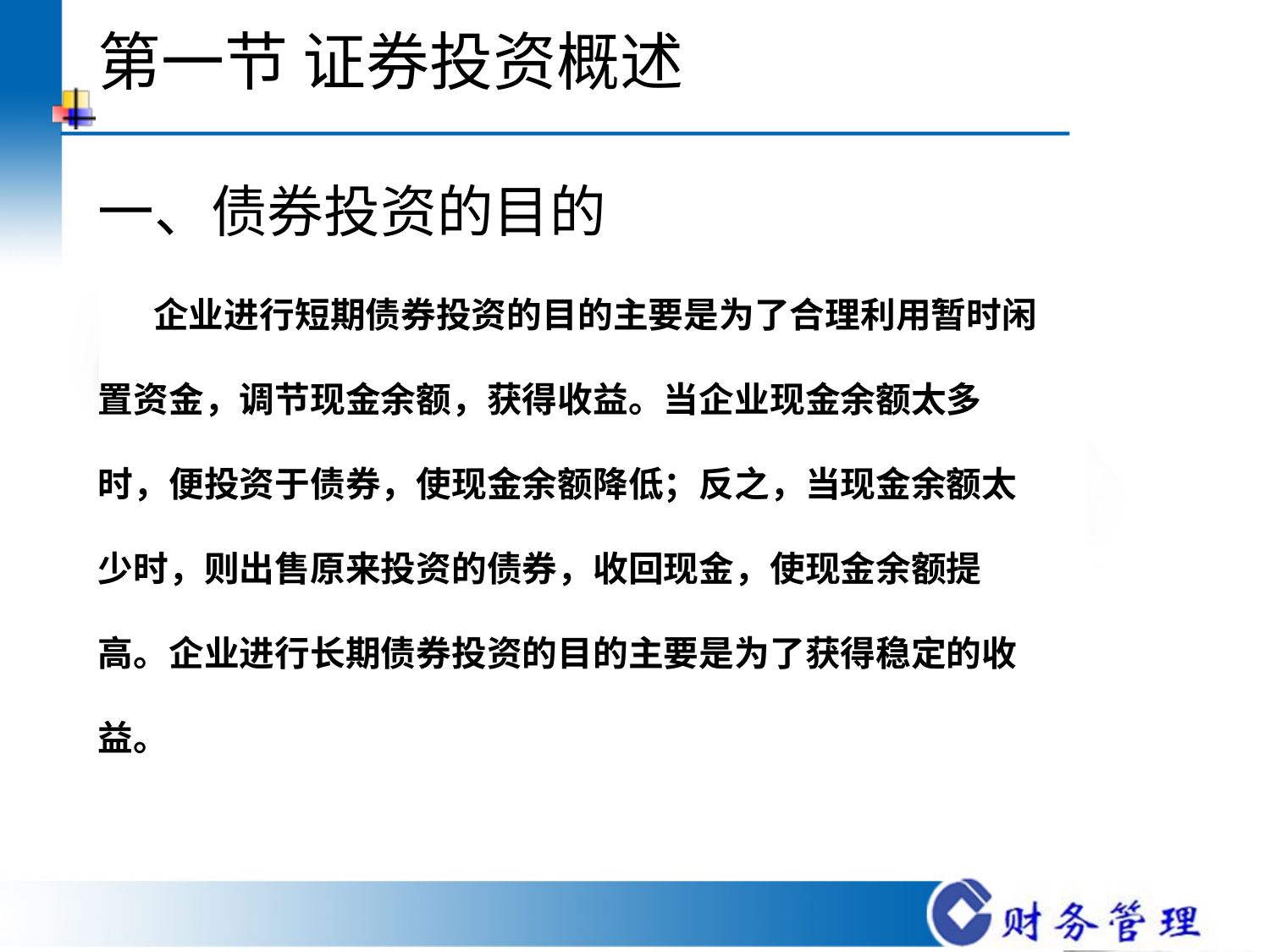

# 第一节 证券投资概述
一、债券投资的目的
      企业进行短期债券投资的目的主要是为了合理利用暂时闲置资金，调节现金余额，获得收益。当企业现金余额太多时，便投资于债券，使现金余额降低；反之，当现金余额太少时，则出售原来投资的债券，收回现金，使现金余额提高。企业进行长期债券投资的目的主要是为了获得稳定的收益。
13